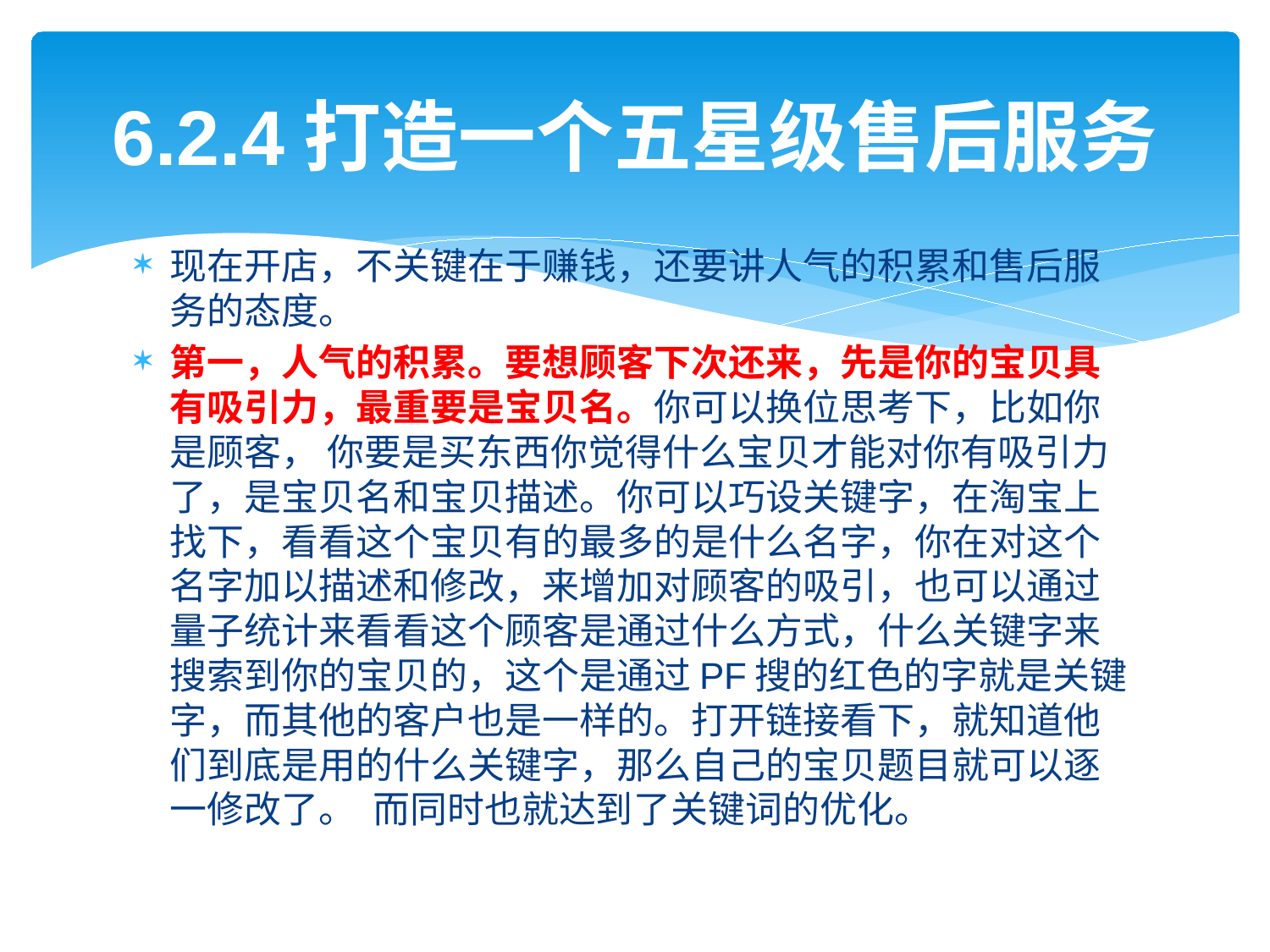

# 6.2.4打造一个五星级售后服务
现在开店，不关键在于赚钱，还要讲人气的积累和售后服务的态度。
第一，人气的积累。要想顾客下次还来，先是你的宝贝具有吸引力，最重要是宝贝名。你可以换位思考下，比如你是顾客， 你要是买东西你觉得什么宝贝才能对你有吸引力了，是宝贝名和宝贝描述。你可以巧设关键字，在淘宝上找下，看看这个宝贝有的最多的是什么名字，你在对这个名字加以描述和修改，来增加对顾客的吸引，也可以通过量子统计来看看这个顾客是通过什么方式，什么关键字来搜索到你的宝贝的，这个是通过PF搜的红色的字就是关键字，而其他的客户也是一样的。打开链接看下，就知道他们到底是用的什么关键字，那么自己的宝贝题目就可以逐一修改了。  而同时也就达到了关键词的优化。